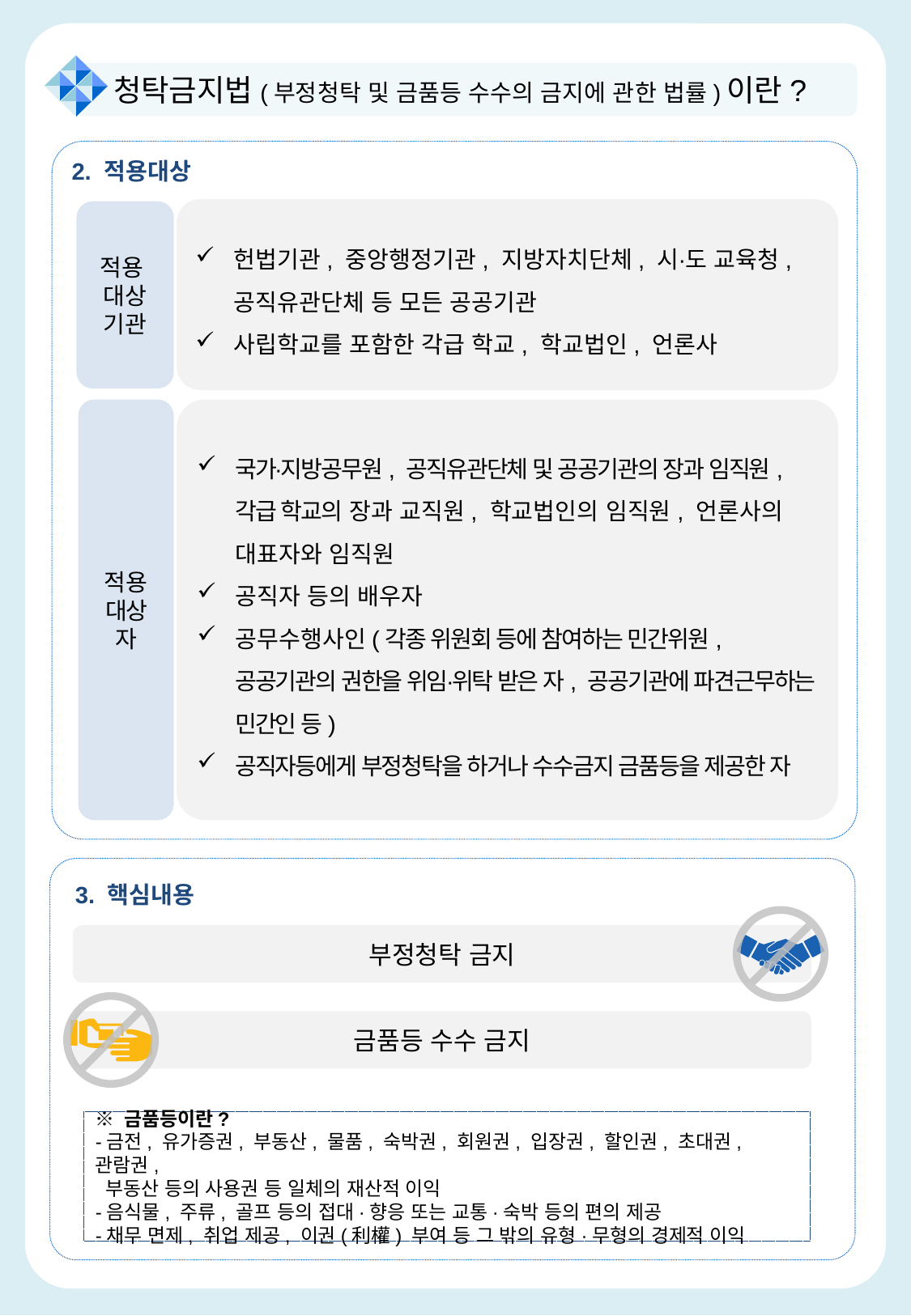

청탁금지법(부정청탁 및 금품등 수수의 금지에 관한 법률)이란?

2. 적용대상
헌법기관, 중앙행정기관, 지방자치단체, 시∙도 교육청, 공직유관단체 등 모든 공공기관
사립학교를 포함한 각급 학교, 학교법인, 언론사
적용
대상기관
적용 대상자
국가∙지방공무원, 공직유관단체 및 공공기관의 장과 임직원, 각급 학교의 장과 교직원, 학교법인의 임직원, 언론사의 대표자와 임직원
공직자 등의 배우자
공무수행사인(각종 위원회 등에 참여하는 민간위원, 공공기관의 권한을 위임∙위탁 받은 자, 공공기관에 파견근무하는 민간인 등)
공직자등에게 부정청탁을 하거나 수수금지 금품등을 제공한 자

3. 핵심내용

부정청탁 금지

￦
금품등 수수 금지
※ 금품등이란?
-금전, 유가증권, 부동산, 물품, 숙박권, 회원권, 입장권, 할인권, 초대권,  관람권,
 부동산 등의 사용권 등 일체의 재산적 이익
-음식물, 주류, 골프 등의 접대·향응 또는 교통·숙박 등의 편의 제공
-채무 면제, 취업 제공, 이권(利權) 부여 등 그 밖의 유형·무형의 경제적 이익